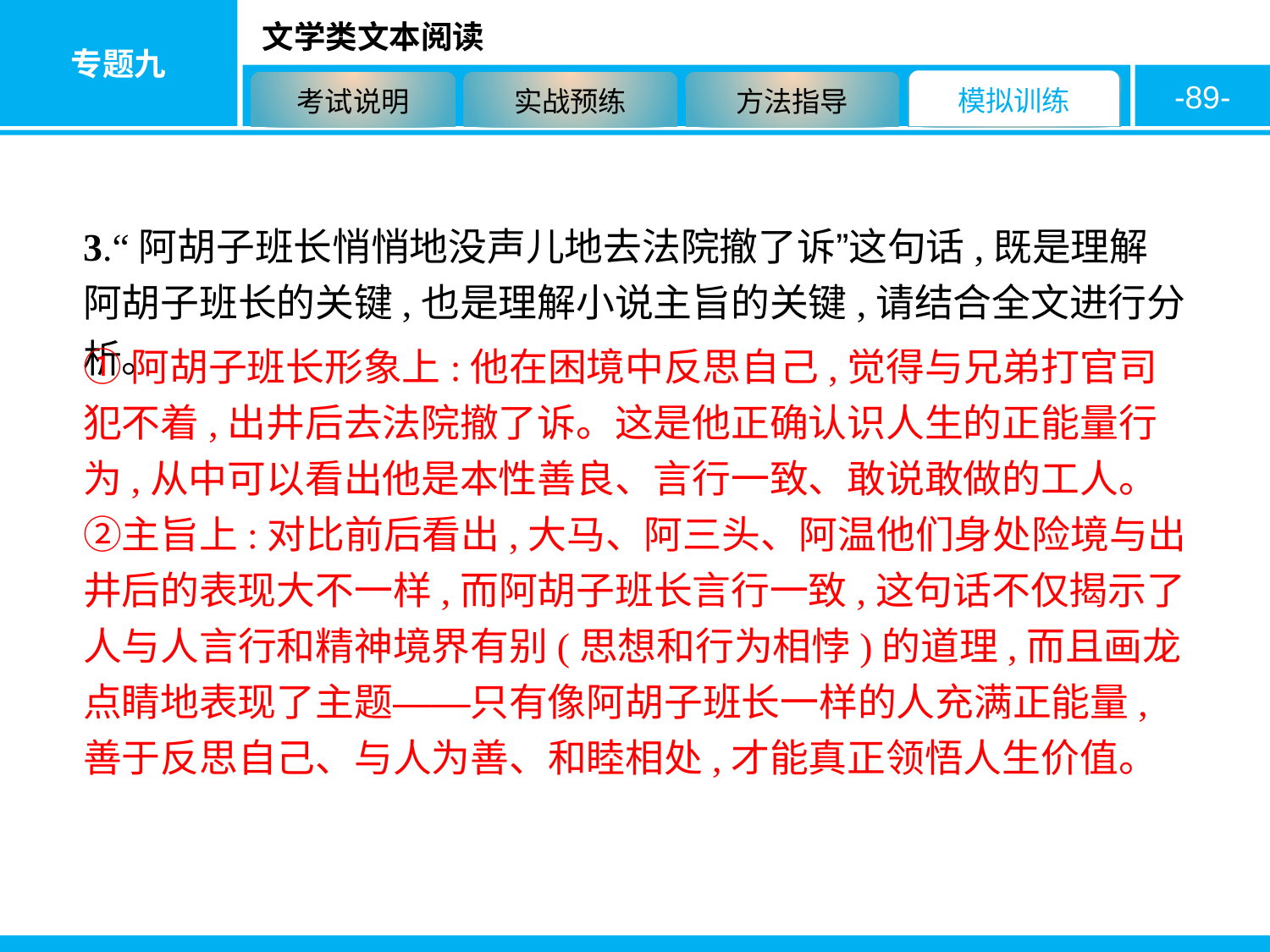

-89-
3.“阿胡子班长悄悄地没声儿地去法院撤了诉”这句话,既是理解阿胡子班长的关键,也是理解小说主旨的关键,请结合全文进行分析。
①阿胡子班长形象上:他在困境中反思自己,觉得与兄弟打官司犯不着,出井后去法院撤了诉。这是他正确认识人生的正能量行为,从中可以看出他是本性善良、言行一致、敢说敢做的工人。②主旨上:对比前后看出,大马、阿三头、阿温他们身处险境与出井后的表现大不一样,而阿胡子班长言行一致,这句话不仅揭示了人与人言行和精神境界有别(思想和行为相悖)的道理,而且画龙点睛地表现了主题——只有像阿胡子班长一样的人充满正能量,善于反思自己、与人为善、和睦相处,才能真正领悟人生价值。